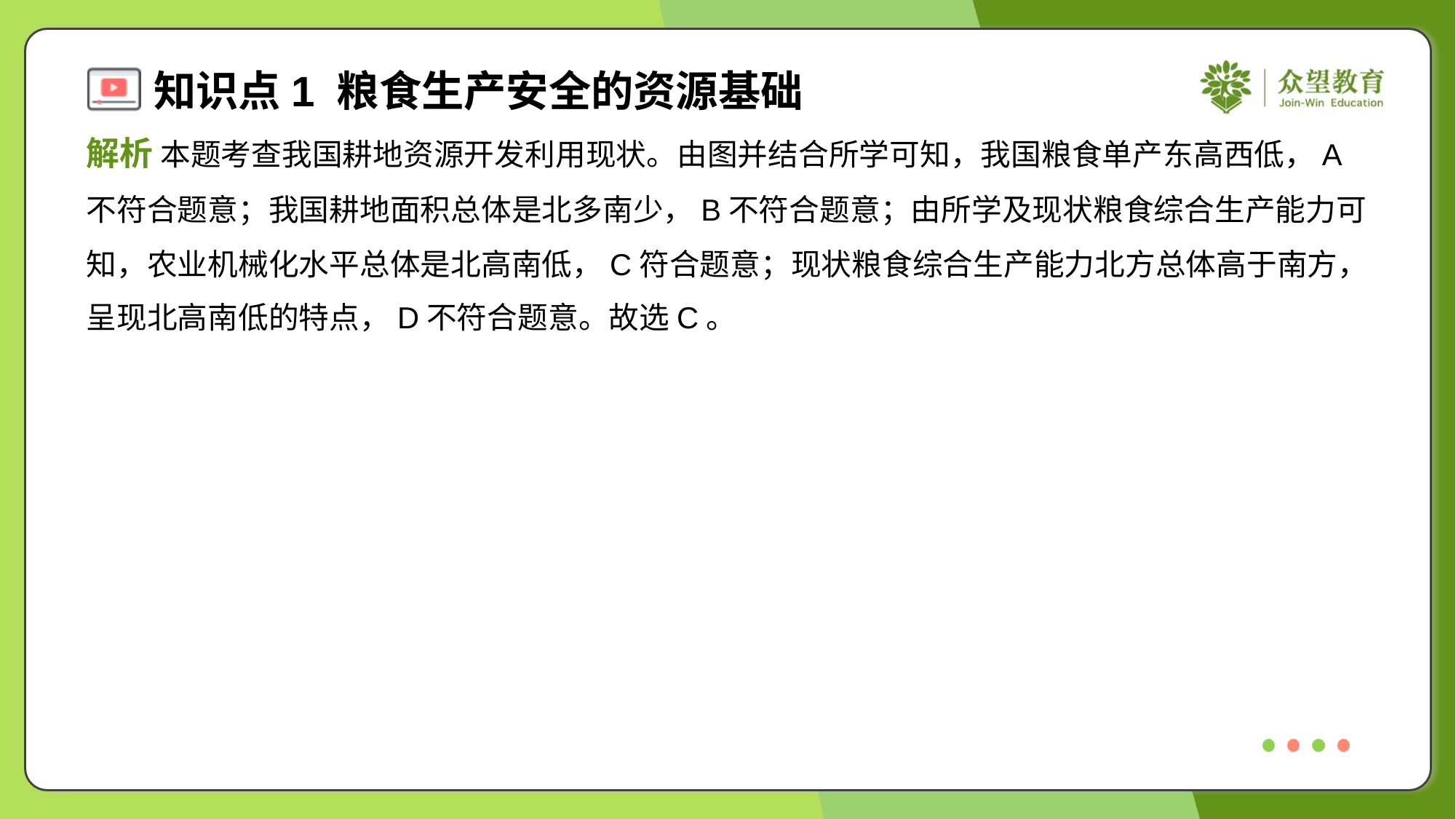

解析 本题考查我国耕地资源开发利用现状。由图并结合所学可知，我国粮食单产东高西低，A
不符合题意；我国耕地面积总体是北多南少，B不符合题意；由所学及现状粮食综合生产能力可
知，农业机械化水平总体是北高南低，C符合题意；现状粮食综合生产能力北方总体高于南方，
呈现北高南低的特点，D不符合题意。故选C。